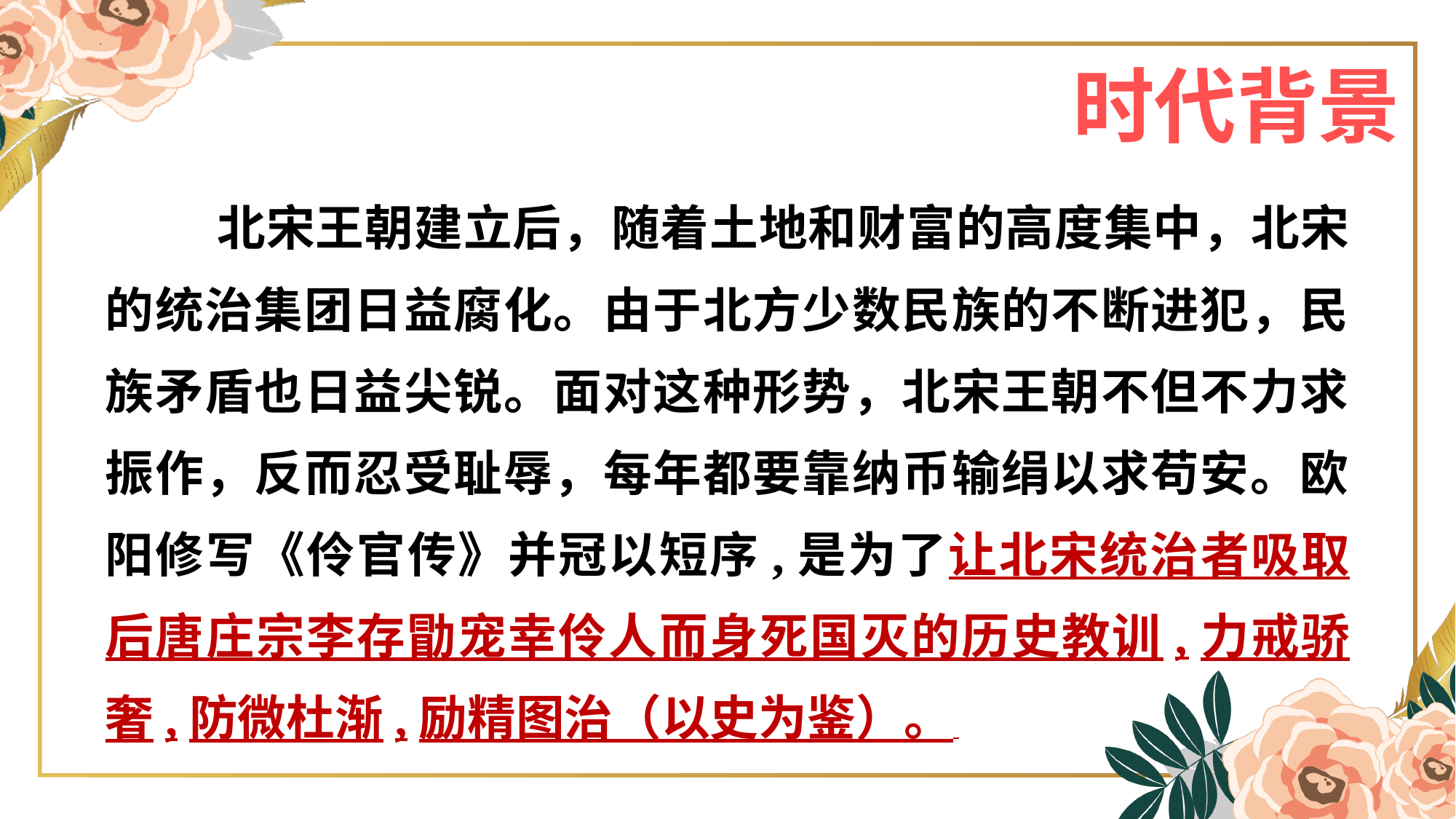

时代背景
        北宋王朝建立后，随着土地和财富的高度集中，北宋的统治集团日益腐化。由于北方少数民族的不断进犯，民族矛盾也日益尖锐。面对这种形势，北宋王朝不但不力求振作，反而忍受耻辱，每年都要靠纳币输绢以求苟安。欧阳修写《伶官传》并冠以短序,是为了让北宋统治者吸取后唐庄宗李存勖宠幸伶人而身死国灭的历史教训,力戒骄奢,防微杜渐,励精图治（以史为鉴）。